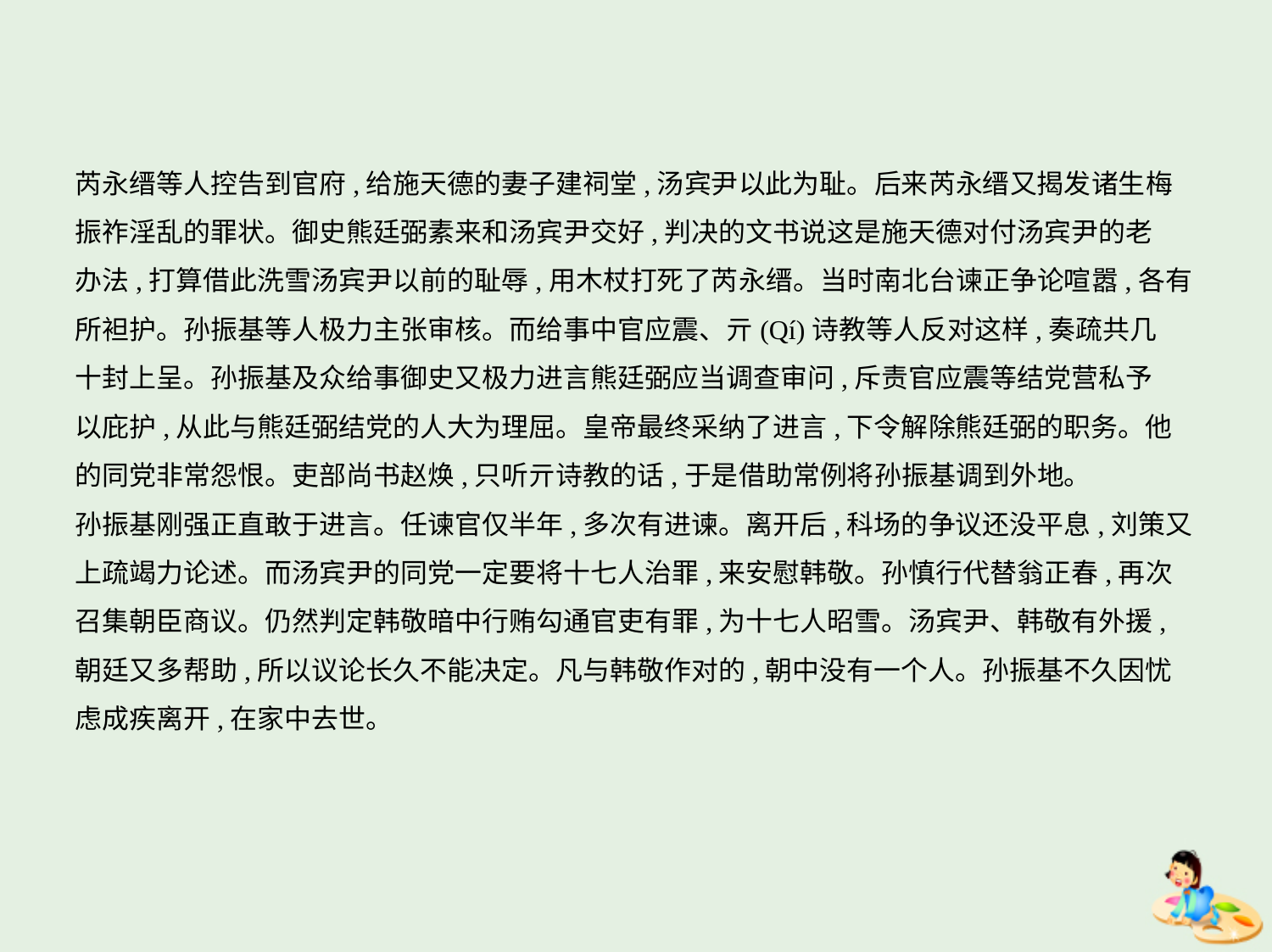

芮永缙等人控告到官府,给施天德的妻子建祠堂,汤宾尹以此为耻。后来芮永缙又揭发诸生梅
振祚淫乱的罪状。御史熊廷弼素来和汤宾尹交好,判决的文书说这是施天德对付汤宾尹的老
办法,打算借此洗雪汤宾尹以前的耻辱,用木杖打死了芮永缙。当时南北台谏正争论喧嚣,各有
所袒护。孙振基等人极力主张审核。而给事中官应震、亓(Qí)诗教等人反对这样,奏疏共几
十封上呈。孙振基及众给事御史又极力进言熊廷弼应当调查审问,斥责官应震等结党营私予
以庇护,从此与熊廷弼结党的人大为理屈。皇帝最终采纳了进言,下令解除熊廷弼的职务。他
的同党非常怨恨。吏部尚书赵焕,只听亓诗教的话,于是借助常例将孙振基调到外地。
孙振基刚强正直敢于进言。任谏官仅半年,多次有进谏。离开后,科场的争议还没平息,刘策又
上疏竭力论述。而汤宾尹的同党一定要将十七人治罪,来安慰韩敬。孙慎行代替翁正春,再次
召集朝臣商议。仍然判定韩敬暗中行贿勾通官吏有罪,为十七人昭雪。汤宾尹、韩敬有外援,
朝廷又多帮助,所以议论长久不能决定。凡与韩敬作对的,朝中没有一个人。孙振基不久因忧
虑成疾离开,在家中去世。